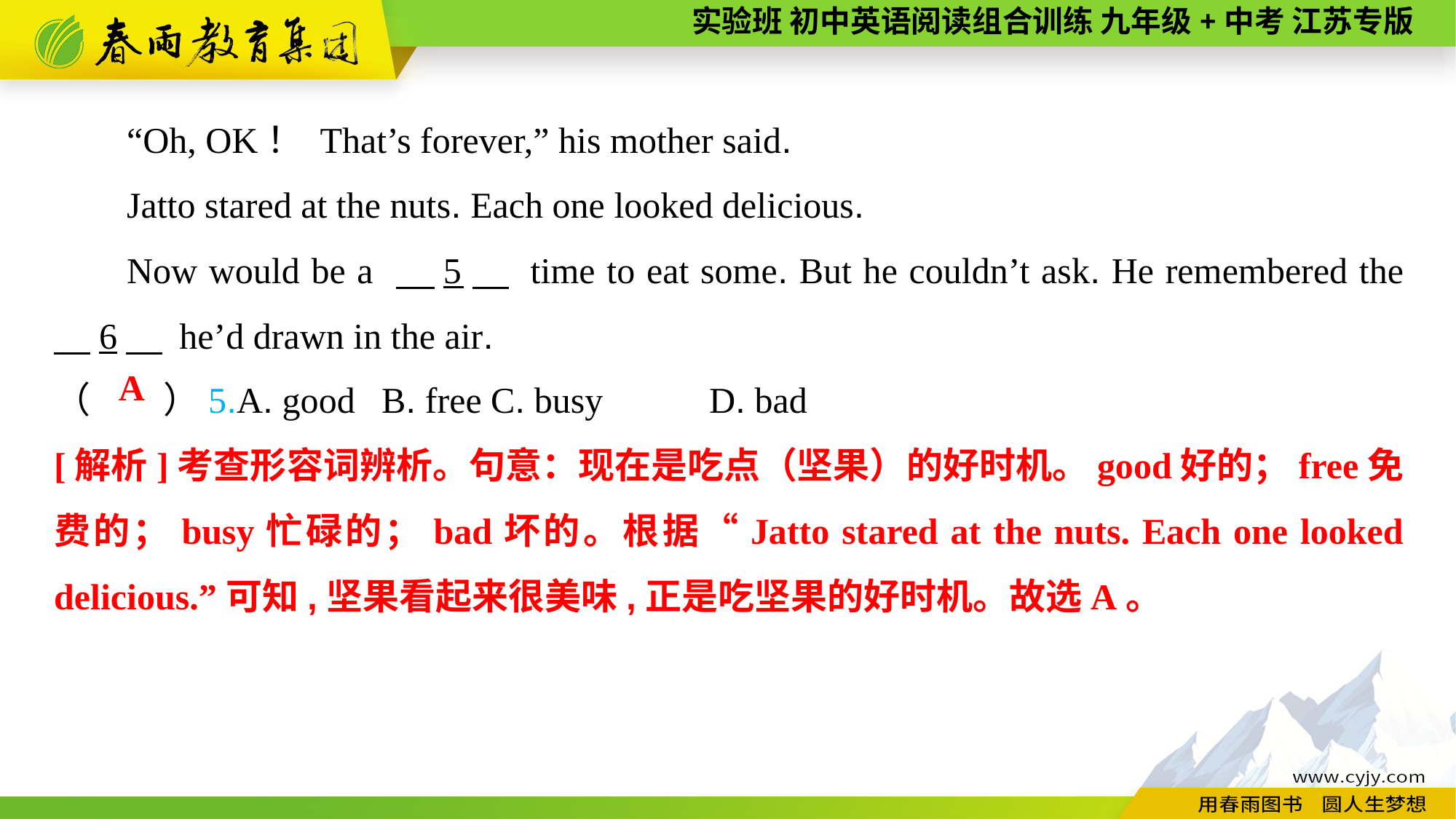

“Oh, OK！ That’s forever,” his mother said.
Jatto stared at the nuts. Each one looked delicious.
Now would be a 　5　 time to eat some. But he couldn’t ask. He remembered the 　6　 he’d drawn in the air.
（　　）5.A. good	B. free	C. busy	D. bad
A
[解析]考查形容词辨析。句意：现在是吃点（坚果）的好时机。good好的；free免费的；busy忙碌的；bad坏的。根据“Jatto stared at the nuts. Each one looked delicious.”可知,坚果看起来很美味,正是吃坚果的好时机。故选A。